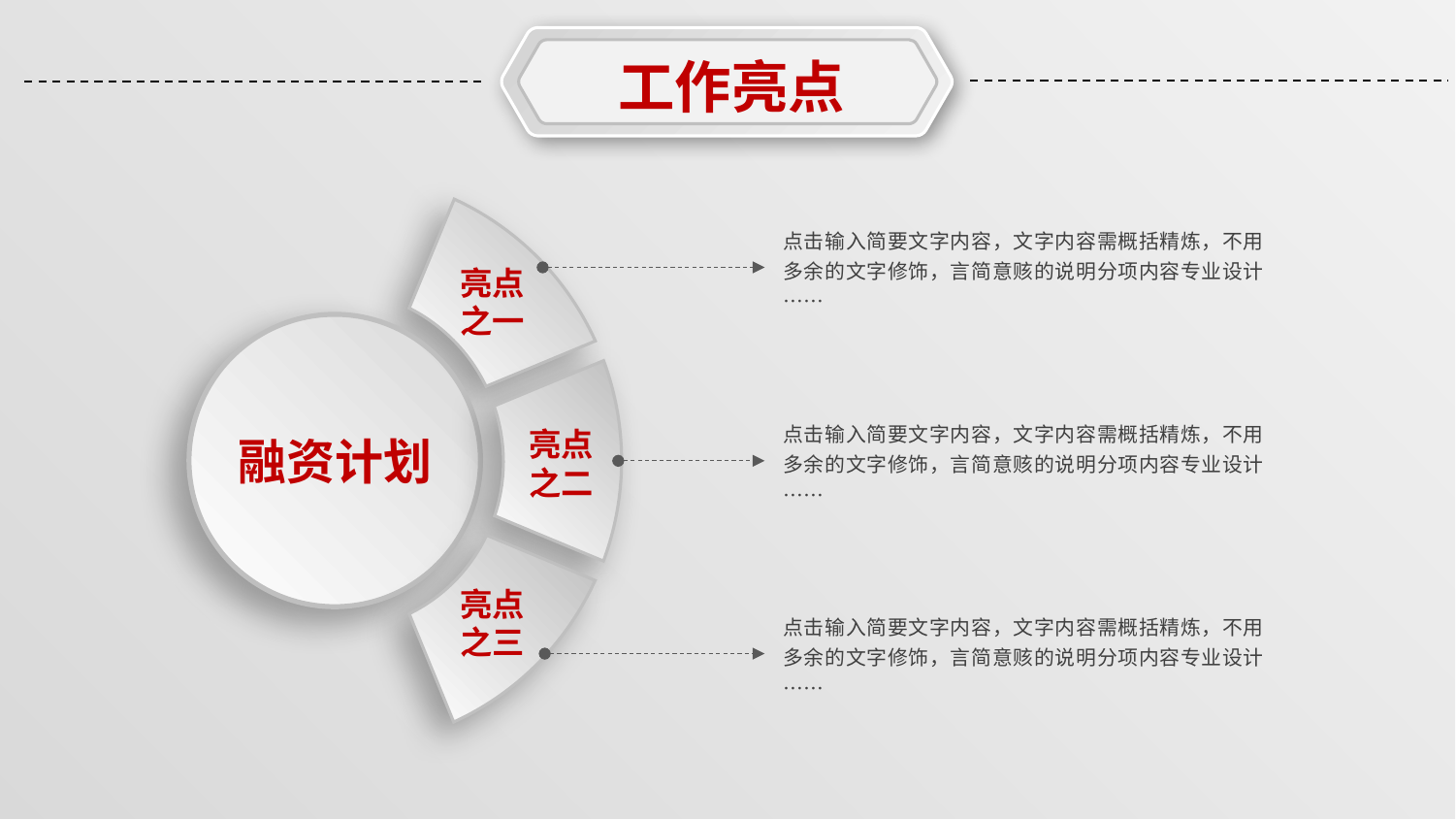

工作亮点

点击输入简要文字内容，文字内容需概括精炼，不用多余的文字修饰，言简意赅的说明分项内容专业设计……
亮点之一

点击输入简要文字内容，文字内容需概括精炼，不用多余的文字修饰，言简意赅的说明分项内容专业设计……
融资计划
亮点之二

亮点之三
点击输入简要文字内容，文字内容需概括精炼，不用多余的文字修饰，言简意赅的说明分项内容专业设计……